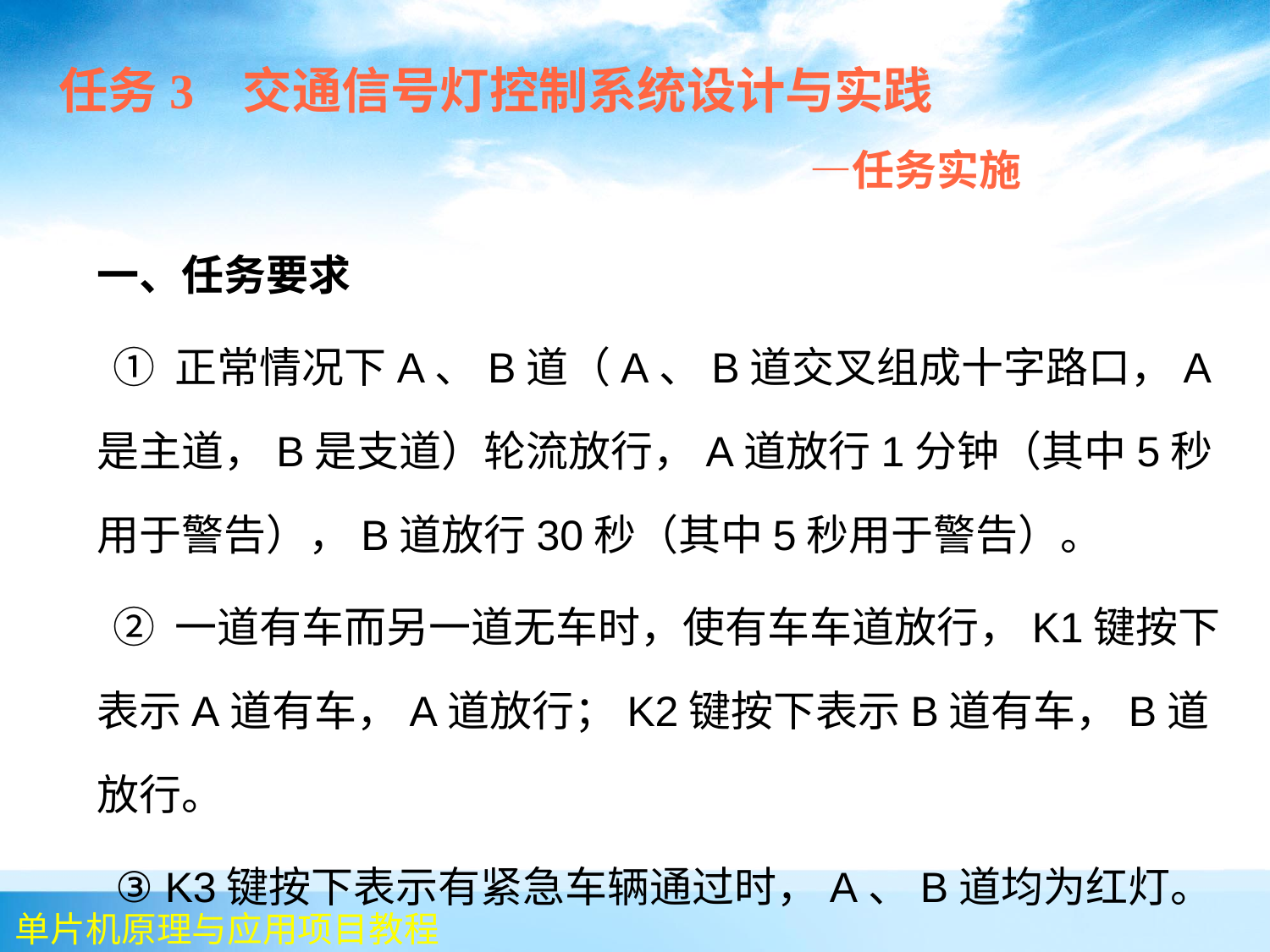

任务3   交通信号灯控制系统设计与实践
                                                                     —任务实施
   	一、任务要求
      ① 正常情况下A、B道（A、B道交叉组成十字路口，A是主道，B是支道）轮流放行，A道放行1分钟（其中5秒用于警告），B道放行30秒（其中5秒用于警告）。
      ② 一道有车而另一道无车时，使有车车道放行，K1键按下表示A道有车，A道放行；K2键按下表示B道有车，B道放行。
     ③ K3键按下表示有紧急车辆通过时，A、B道均为红灯。